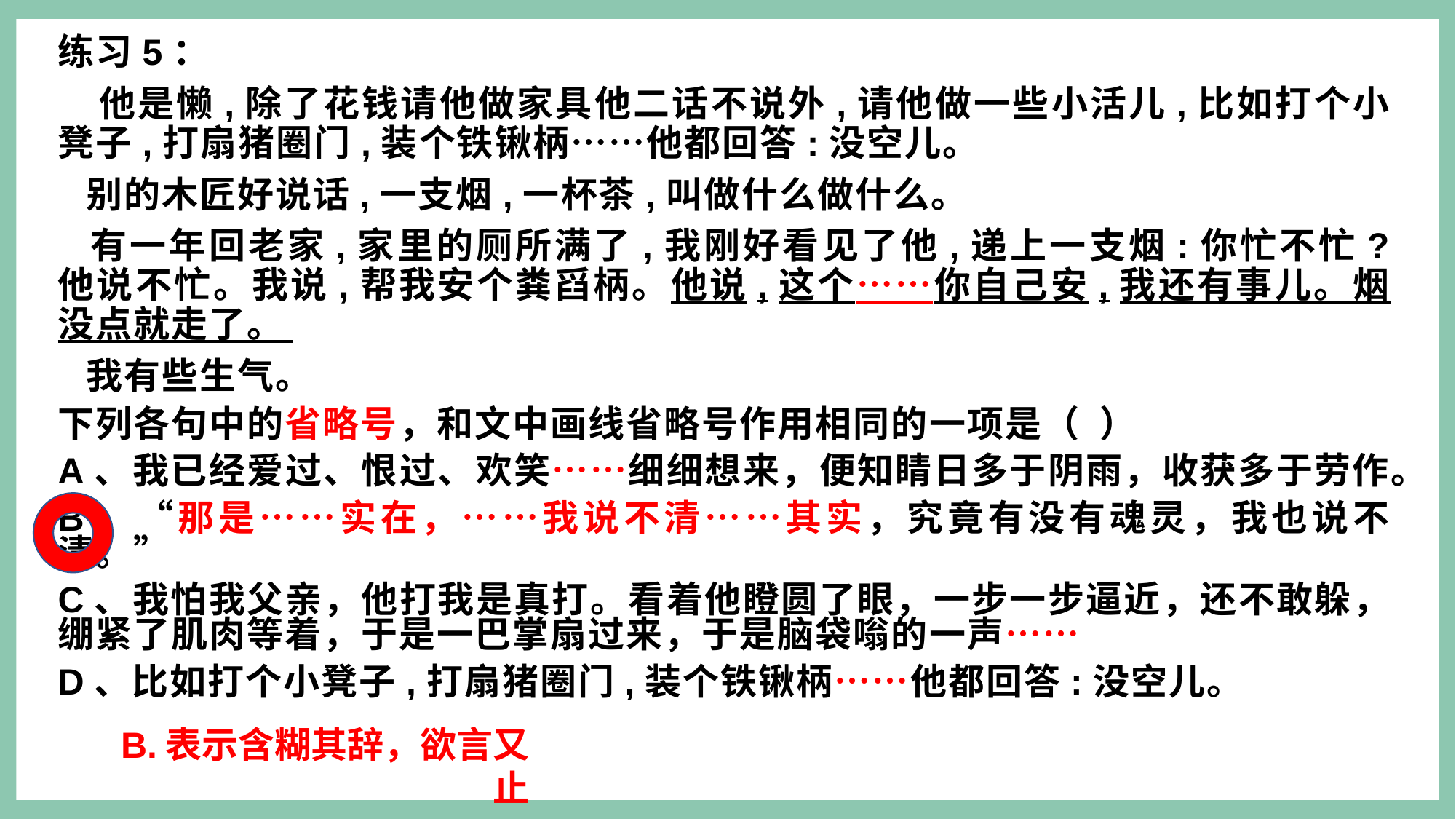

西方学者对“经典”的概念,有比较深刻的探讨和阐发。英国诗人艾略特在《什么是经典作品》中写道,“假如我们能找到这样一个词,它能最充分地表现我所说的‘经典’的含义,那就是成熟……经典作品只可能出现在文明成熟的时候,语言及文学成熟的时候;它一定是成熟心智的产物”。
A.正门却不开,只有东西两角门有人出入。正门之上有一匾,匾上大书“敕造宁国府”五个大字。
B.倘使我能够相信真有所谓“在天之灵”,那自然可以得到更大的安慰,但是,现在,却只能如此而已。
C.一个“紧”字,境界全出,鲁迅先生赞扬它富有“神韵”,当之无愧。
D.每逢暮春时节,我的园子里杜鹃花开,常可听得有鸟在叫着“居起、居起”,据说就是杜鹃。
练习5：
   他是懒,除了花钱请他做家具他二话不说外,请他做一些小活儿,比如打个小凳子,打扇猪圈门,装个铁锹柄……他都回答:没空儿。
  别的木匠好说话,一支烟,一杯茶,叫做什么做什么。
  有一年回老家,家里的厕所满了,我刚好看见了他,递上一支烟:你忙不忙? 他说不忙。我说,帮我安个粪舀柄。他说,这个……你自己安,我还有事儿。烟没点就走了。
  我有些生气。
下列各句中的省略号，和文中画线省略号作用相同的一项是（  ）
A、我已经爱过、恨过、欢笑……细细想来，便知睛日多于阴雨，收获多于劳作。
B、“那是……实在，……我说不清……其实，究竟有没有魂灵，我也说不清。”
C、我怕我父亲，他打我是真打。看着他瞪圆了眼，一步一步逼近，还不敢躲，绷紧了肌肉等着，于是一巴掌扇过来，于是脑袋嗡的一声……
D、比如打个小凳子,打扇猪圈门,装个铁锹柄……他都回答:没空儿。
#

B.表示含糊其辞，欲言又止